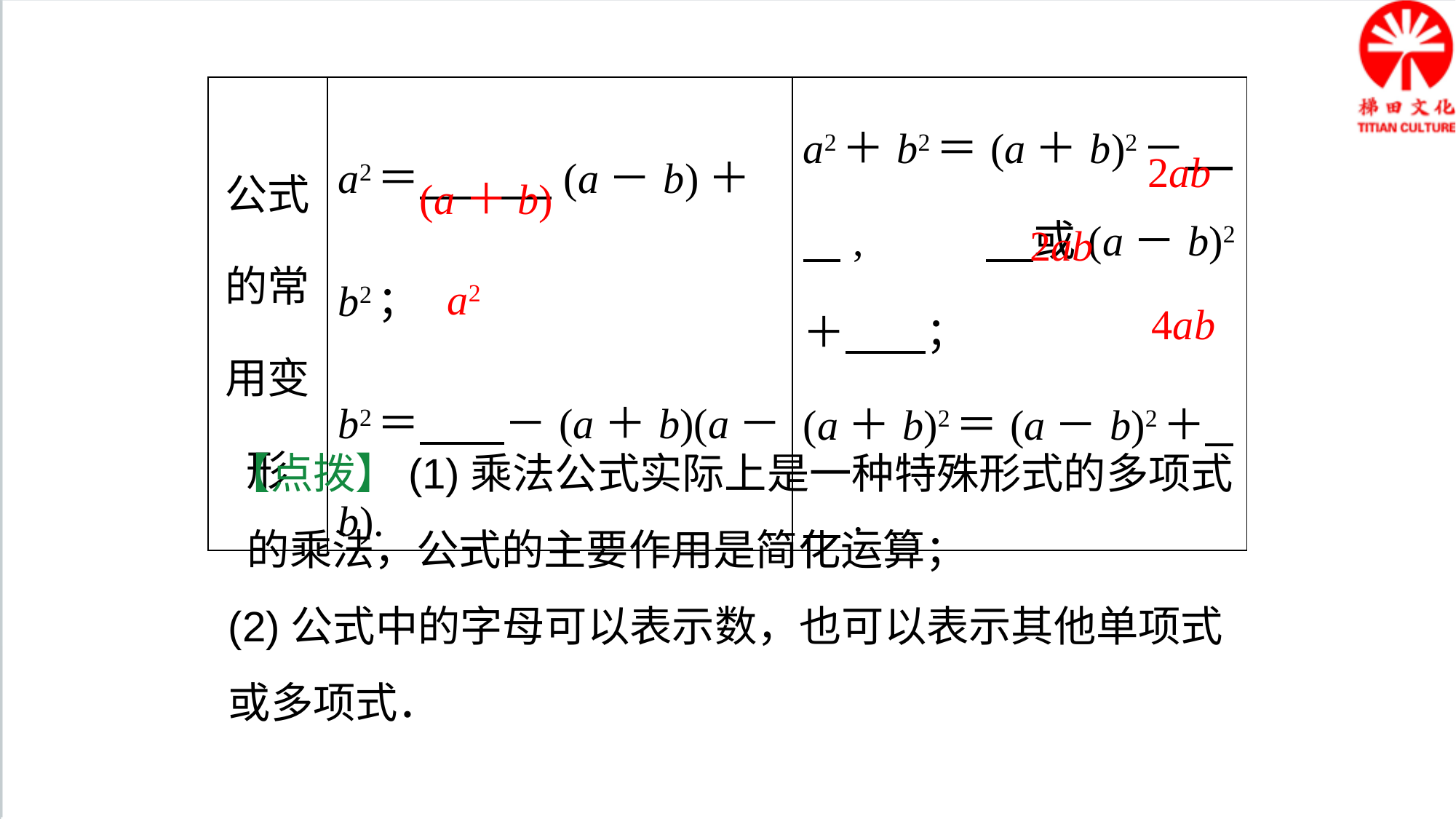

| 公式的常用变形 | a2＝　 　(a－b)＋b2； b2＝　　－(a＋b)(a－b). | a2＋b2＝(a＋b)2－ ,　　 或(a－b)2＋ 　； (a＋b)2＝(a－b)2＋ . |
| --- | --- | --- |
2ab
(a＋b)
2ab
a2
4ab
【点拨】(1)乘法公式实际上是一种特殊形式的多项式   的乘法，公式的主要作用是简化运算；
(2)公式中的字母可以表示数，也可以表示其他单项式或多项式．